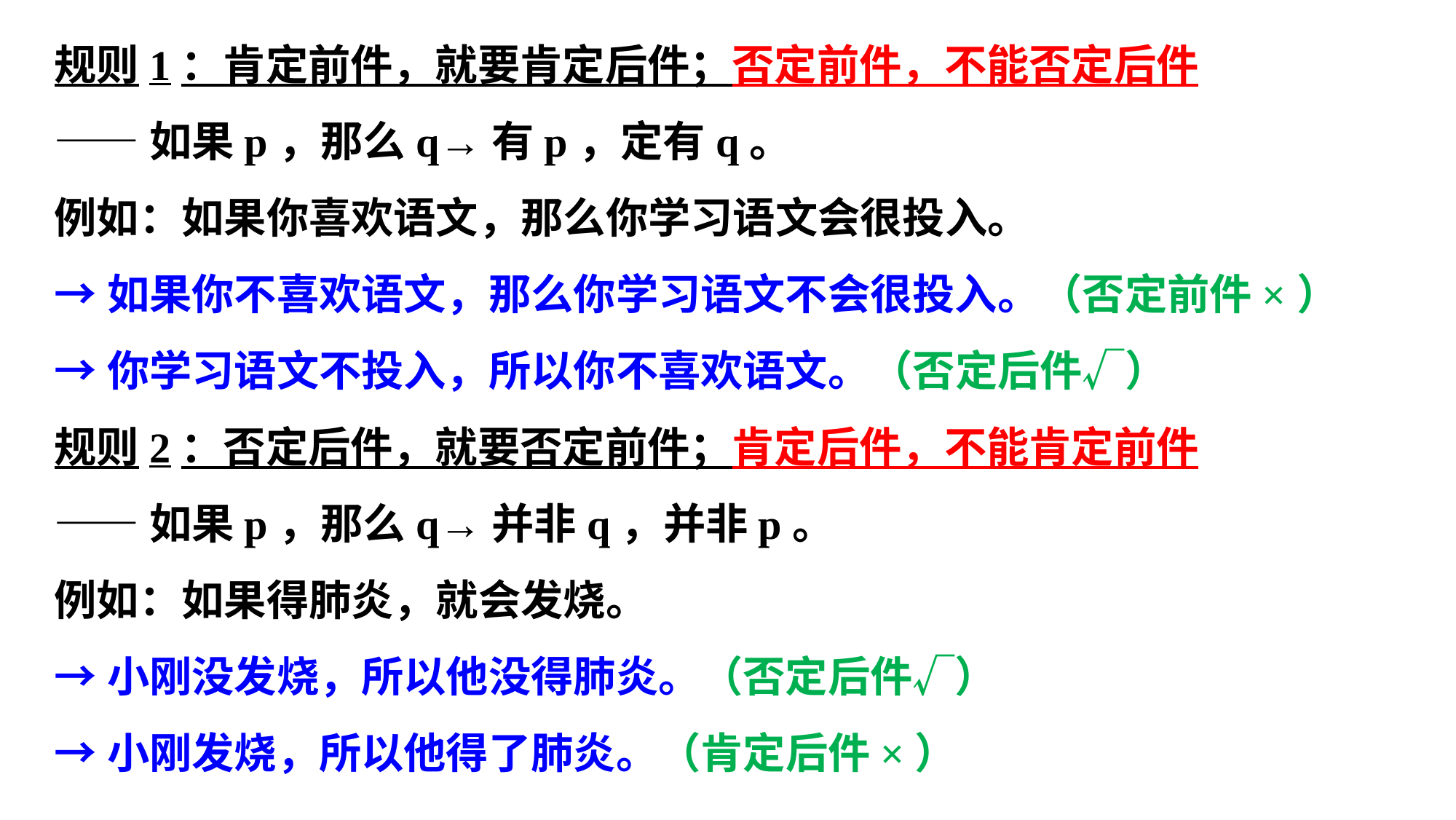

规则1：肯定前件，就要肯定后件；否定前件，不能否定后件
——如果p，那么q→有p，定有q。
例如：如果你喜欢语文，那么你学习语文会很投入。
→如果你不喜欢语文，那么你学习语文不会很投入。（否定前件×）
→你学习语文不投入，所以你不喜欢语文。（否定后件√）
规则2：否定后件，就要否定前件；肯定后件，不能肯定前件
——如果p，那么q→并非q，并非p。
例如：如果得肺炎，就会发烧。
→小刚没发烧，所以他没得肺炎。（否定后件√）
→小刚发烧，所以他得了肺炎。（肯定后件×）